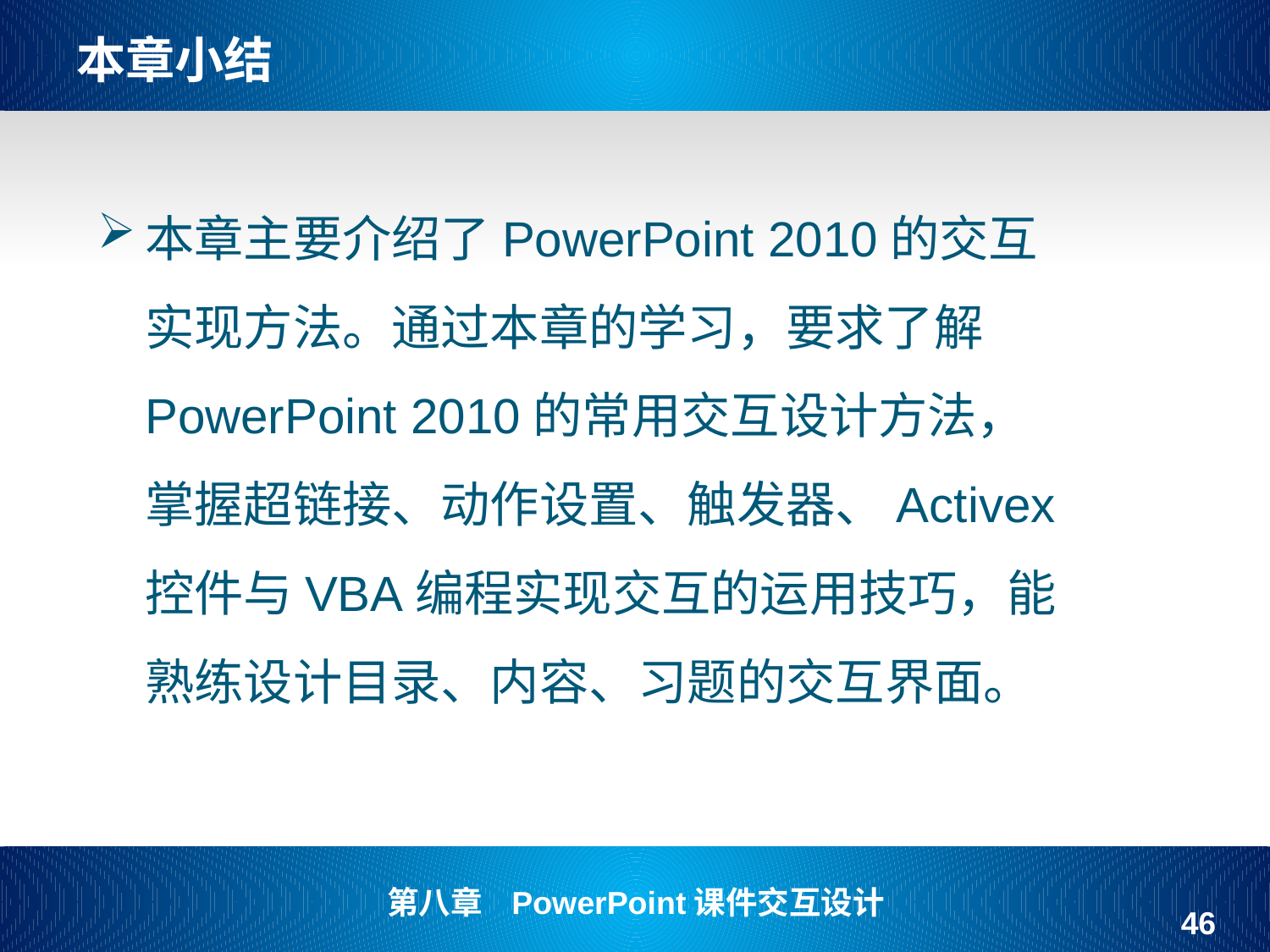

# 本章小结
本章主要介绍了PowerPoint 2010的交互实现方法。通过本章的学习，要求了解PowerPoint 2010的常用交互设计方法，掌握超链接、动作设置、触发器、Activex控件与VBA编程实现交互的运用技巧，能熟练设计目录、内容、习题的交互界面。

46